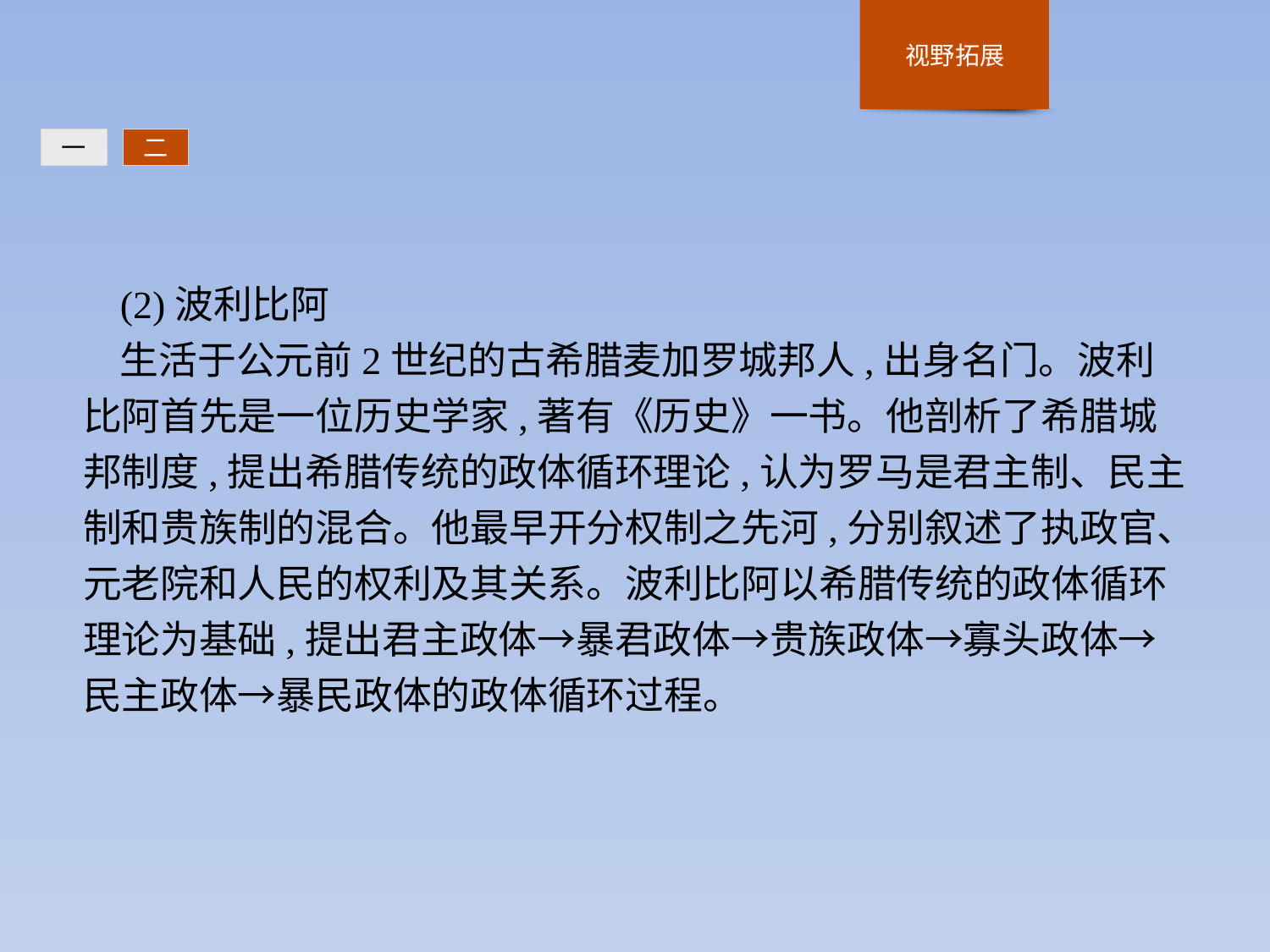

一
二
(2)波利比阿
生活于公元前2世纪的古希腊麦加罗城邦人,出身名门。波利比阿首先是一位历史学家,著有《历史》一书。他剖析了希腊城邦制度,提出希腊传统的政体循环理论,认为罗马是君主制、民主制和贵族制的混合。他最早开分权制之先河,分别叙述了执政官、元老院和人民的权利及其关系。波利比阿以希腊传统的政体循环理论为基础,提出君主政体→暴君政体→贵族政体→寡头政体→民主政体→暴民政体的政体循环过程。